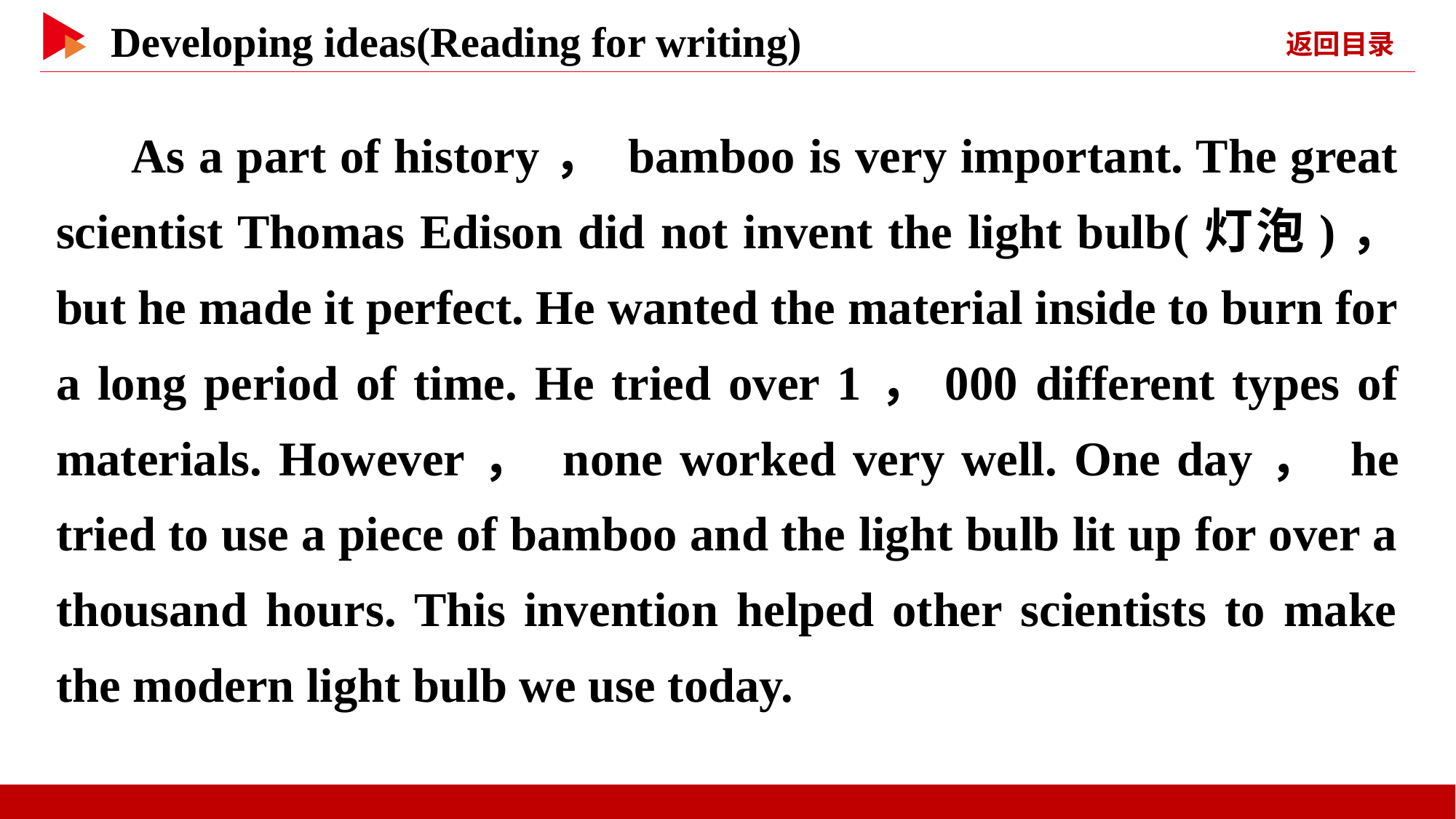

As a part of history， bamboo is very important. The great scientist Thomas Edison did not invent the light bulb(灯泡)， but he made it perfect. He wanted the material inside to burn for a long period of time. He tried over 1，000 different types of materials. However， none worked very well. One day， he tried to use a piece of bamboo and the light bulb lit up for over a thousand hours. This invention helped other scientists to make the modern light bulb we use today.